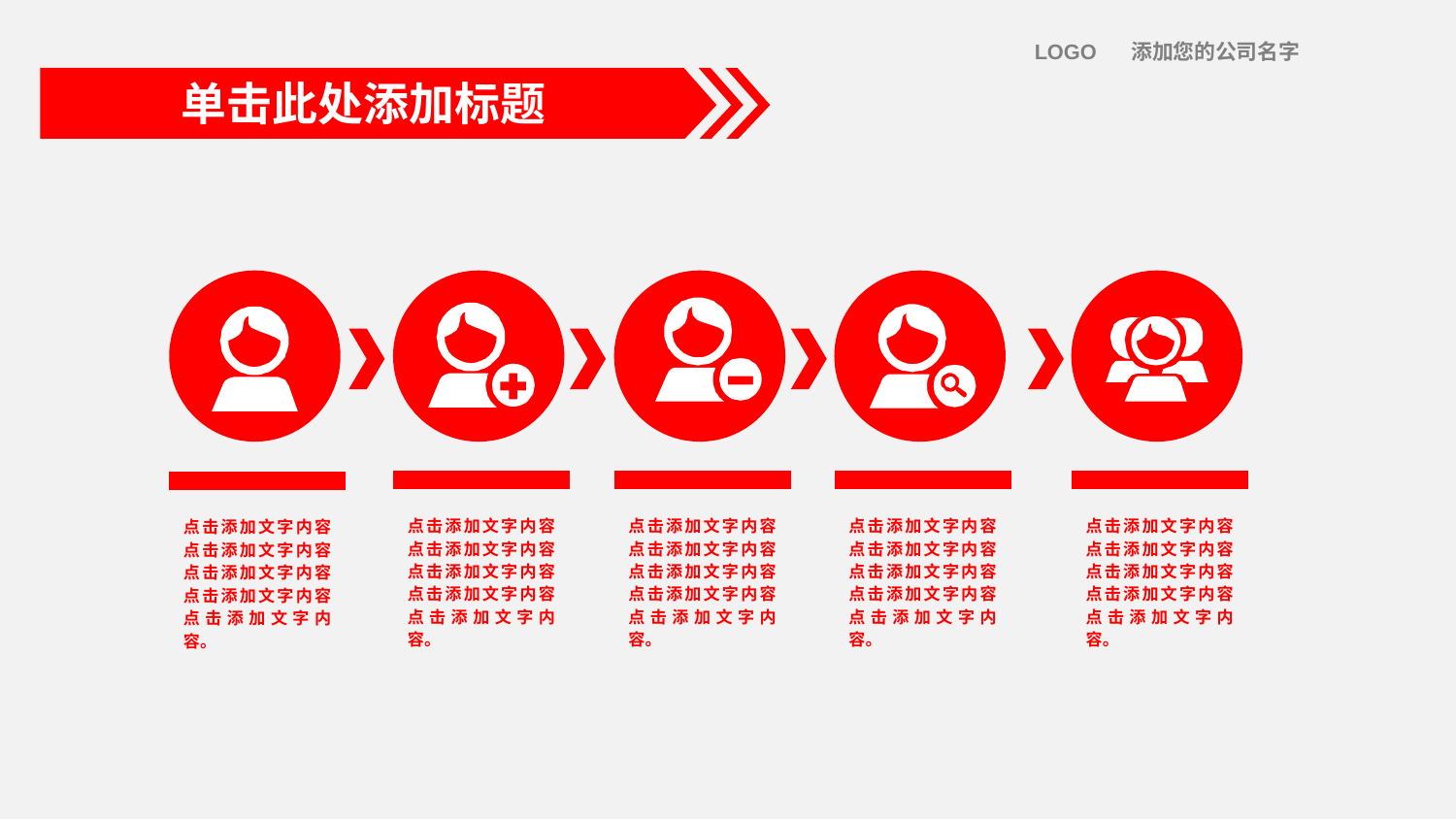

LOGO     添加您的公司名字

单击此处添加标题

点击添加文字内容点击添加文字内容点击添加文字内容点击添加文字内容点击添加文字内容。
点击添加文字内容点击添加文字内容点击添加文字内容点击添加文字内容点击添加文字内容。
点击添加文字内容点击添加文字内容点击添加文字内容点击添加文字内容点击添加文字内容。
点击添加文字内容点击添加文字内容点击添加文字内容点击添加文字内容点击添加文字内容。
点击添加文字内容点击添加文字内容点击添加文字内容点击添加文字内容点击添加文字内容。